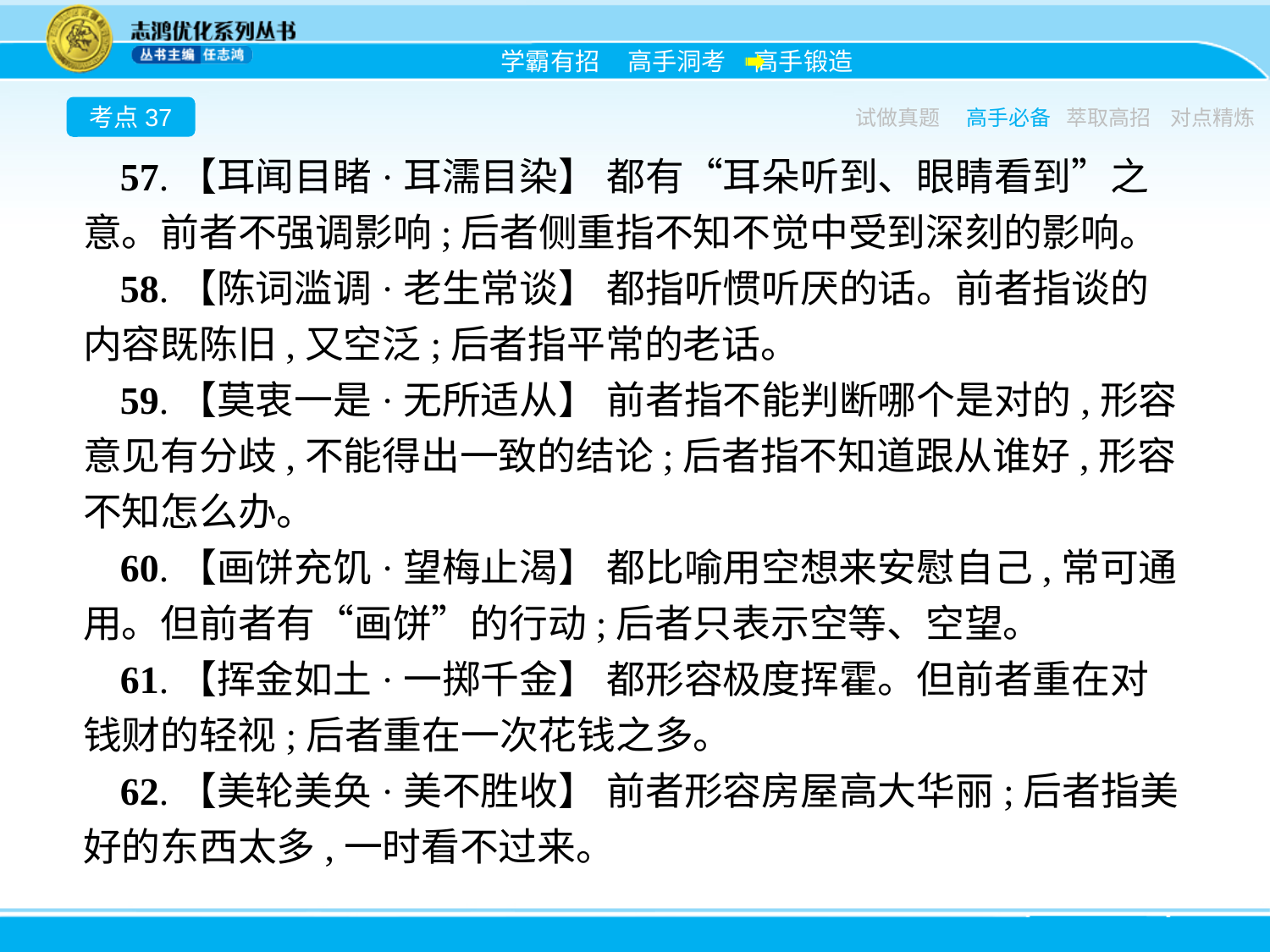

考点37
试做真题
高手必备
萃取高招
对点精炼
57.【耳闻目睹·耳濡目染】 都有“耳朵听到、眼睛看到”之意。前者不强调影响;后者侧重指不知不觉中受到深刻的影响。
58.【陈词滥调·老生常谈】 都指听惯听厌的话。前者指谈的内容既陈旧,又空泛;后者指平常的老话。
59.【莫衷一是·无所适从】 前者指不能判断哪个是对的,形容意见有分歧,不能得出一致的结论;后者指不知道跟从谁好,形容不知怎么办。
60.【画饼充饥·望梅止渴】 都比喻用空想来安慰自己,常可通用。但前者有“画饼”的行动;后者只表示空等、空望。
61.【挥金如土·一掷千金】 都形容极度挥霍。但前者重在对钱财的轻视;后者重在一次花钱之多。
62.【美轮美奂·美不胜收】 前者形容房屋高大华丽;后者指美好的东西太多,一时看不过来。